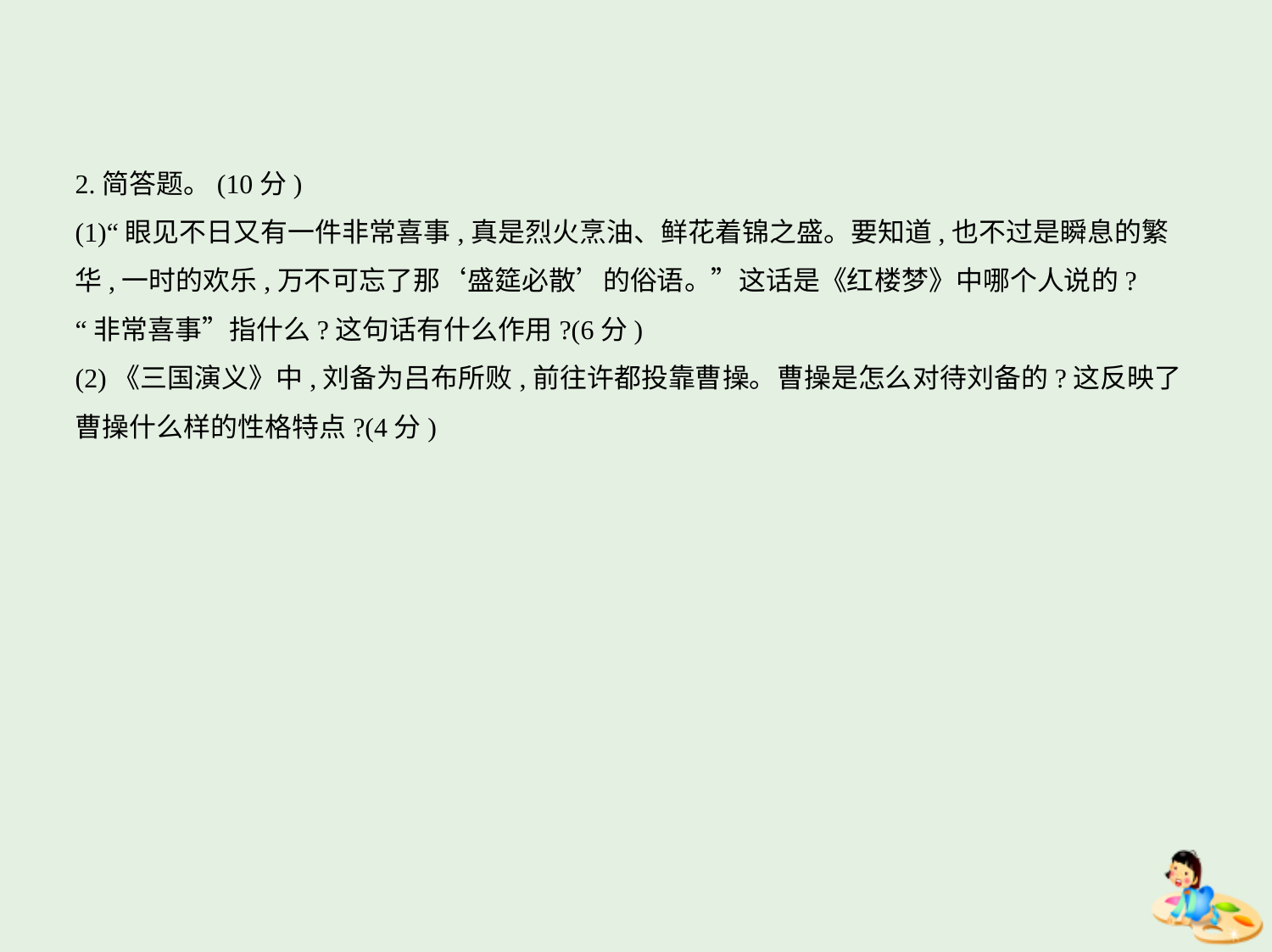

2.简答题。(10分)
(1)“眼见不日又有一件非常喜事,真是烈火烹油、鲜花着锦之盛。要知道,也不过是瞬息的繁
华,一时的欢乐,万不可忘了那‘盛筵必散’的俗语。”这话是《红楼梦》中哪个人说的?
“非常喜事”指什么?这句话有什么作用?(6分)
(2)《三国演义》中,刘备为吕布所败,前往许都投靠曹操。曹操是怎么对待刘备的?这反映了
曹操什么样的性格特点?(4分)